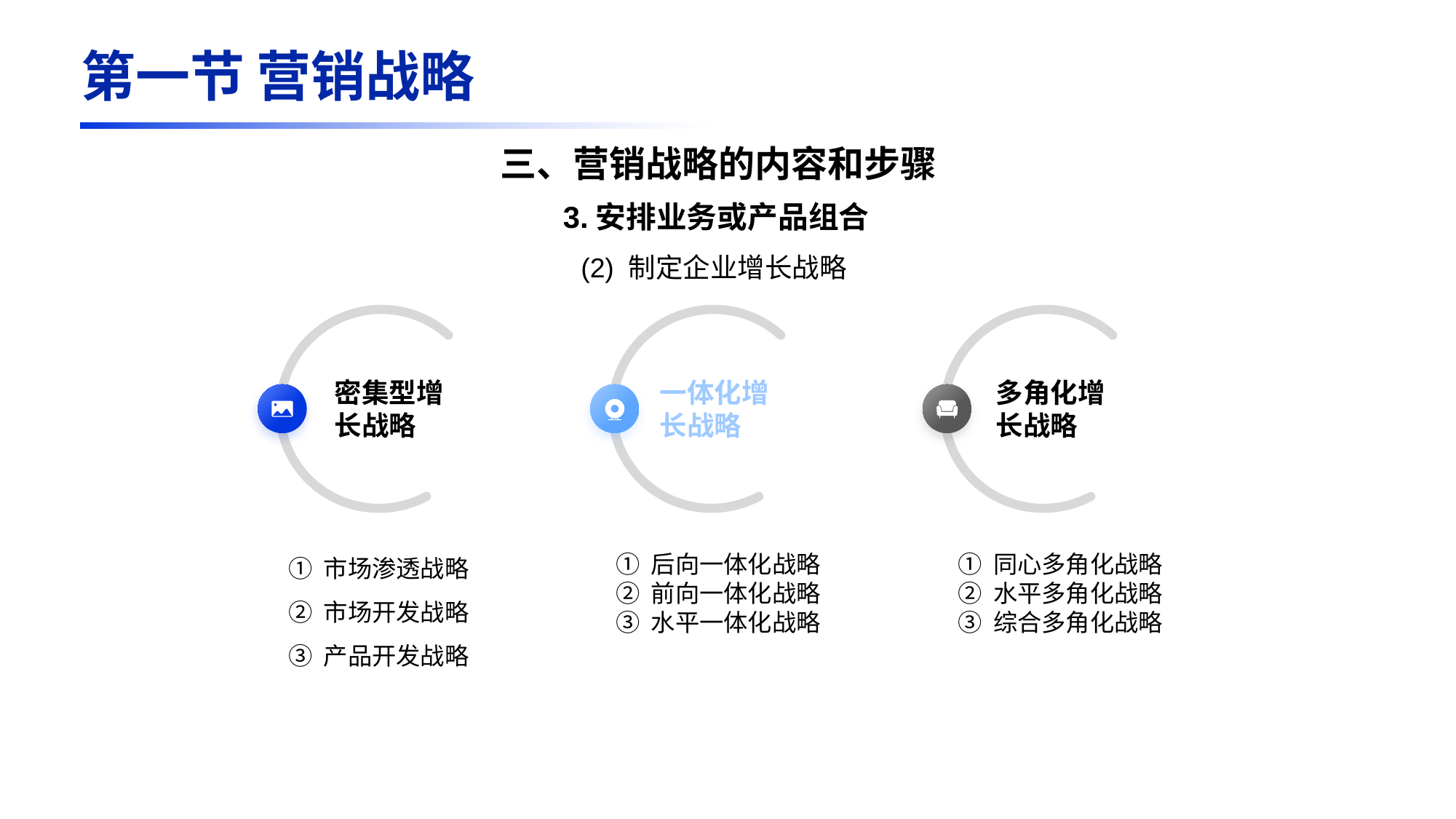

第一节 营销战略
三、营销战略的内容和步骤

多角化增长战略
密集型增长战略
一体化增长战略

3.安排业务或产品组合
(2) 制定企业增长战略
① 市场渗透战略
② 市场开发战略
③ 产品开发战略
① 后向一体化战略
② 前向一体化战略
③ 水平一体化战略
① 同心多角化战略
② 水平多角化战略
③ 综合多角化战略